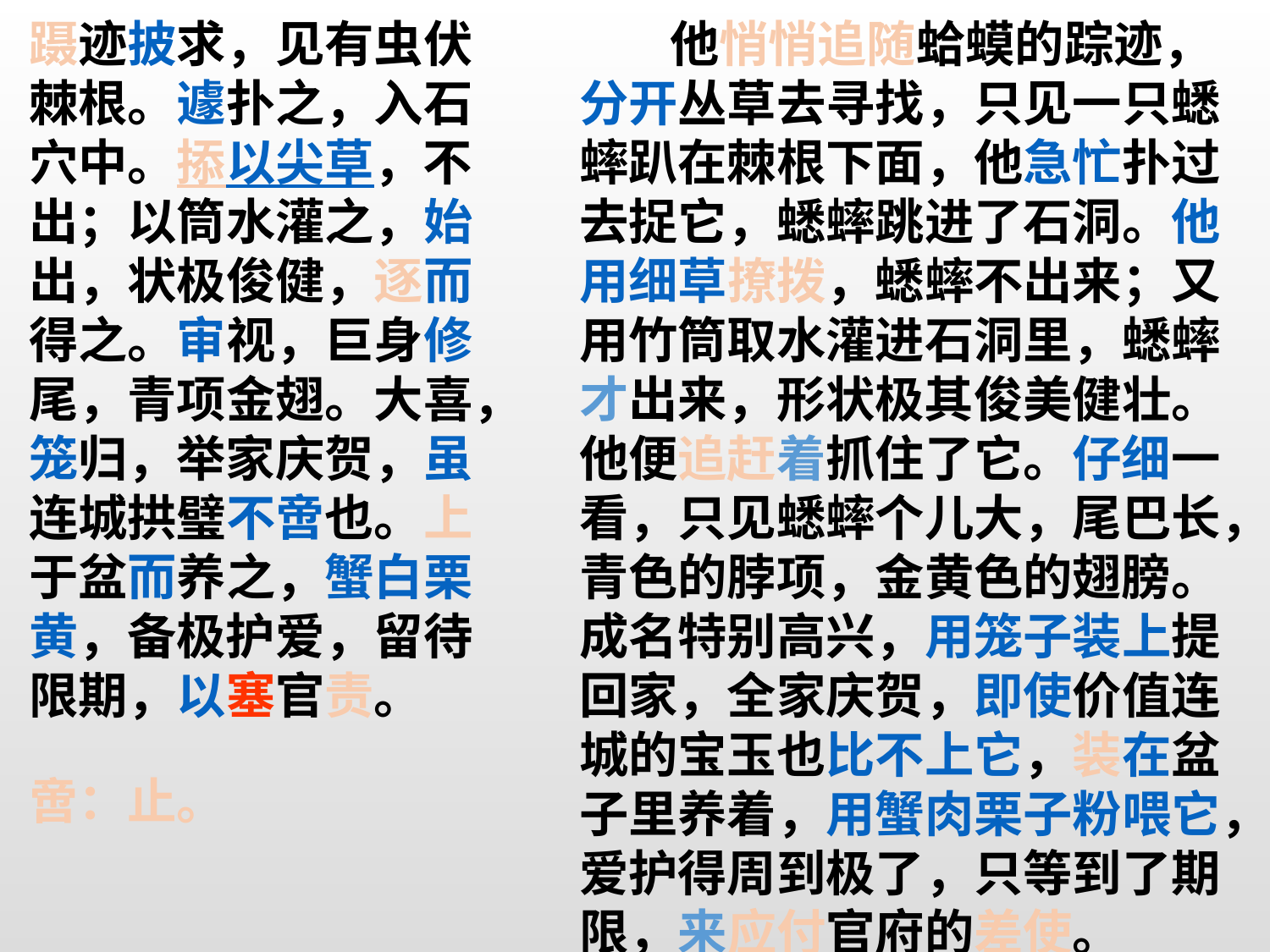

蹑迹披求，见有虫伏棘根。遽扑之，入石穴中。掭以尖草，不出；以筒水灌之，始出，状极俊健，逐而得之。审视，巨身修尾，青项金翅。大喜，笼归，举家庆贺，虽连城拱璧不啻也。上于盆而养之，蟹白栗黄，备极护爱，留待限期，以塞官责。
       他悄悄追随蛤蟆的踪迹，分开丛草去寻找，只见一只蟋蟀趴在棘根下面，他急忙扑过去捉它，蟋蟀跳进了石洞。他用细草撩拨，蟋蟀不出来；又用竹筒取水灌进石洞里，蟋蟀才出来，形状极其俊美健壮。他便追赶着抓住了它。仔细一看，只见蟋蟀个儿大，尾巴长，青色的脖项，金黄色的翅膀。成名特别高兴，用笼子装上提回家，全家庆贺，即使价值连城的宝玉也比不上它，装在盆子里养着，用蟹肉栗子粉喂它，爱护得周到极了，只等到了期限，来应付官府的差使。
啻：止。